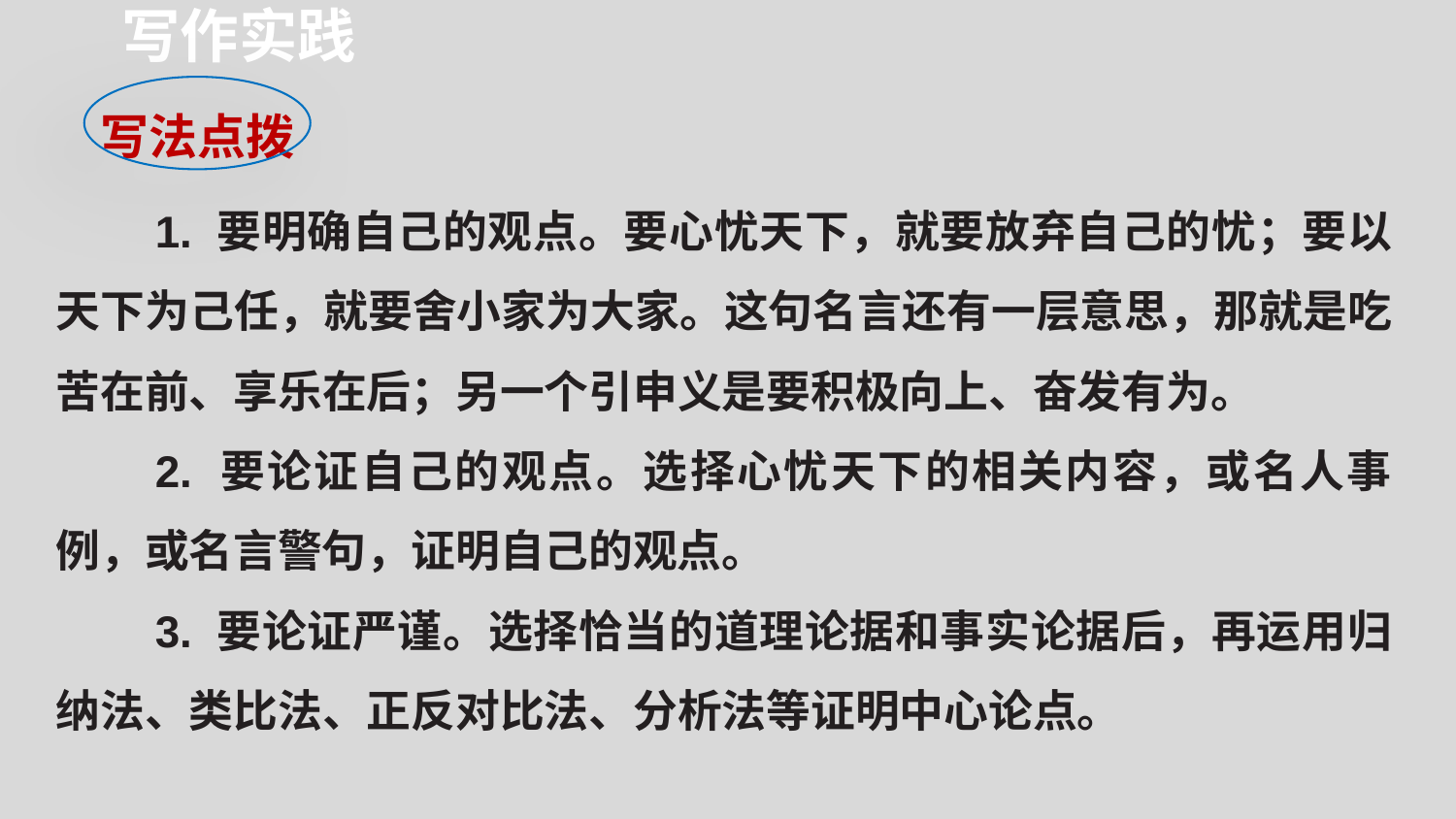

写作实践
写法点拨

1. 要明确自己的观点。要心忧天下，就要放弃自己的忧；要以天下为己任，就要舍小家为大家。这句名言还有一层意思，那就是吃苦在前、享乐在后；另一个引申义是要积极向上、奋发有为。
2. 要论证自己的观点。选择心忧天下的相关内容，或名人事 例，或名言警句，证明自己的观点。
3. 要论证严谨。选择恰当的道理论据和事实论据后，再运用归纳法、类比法、正反对比法、分析法等证明中心论点。